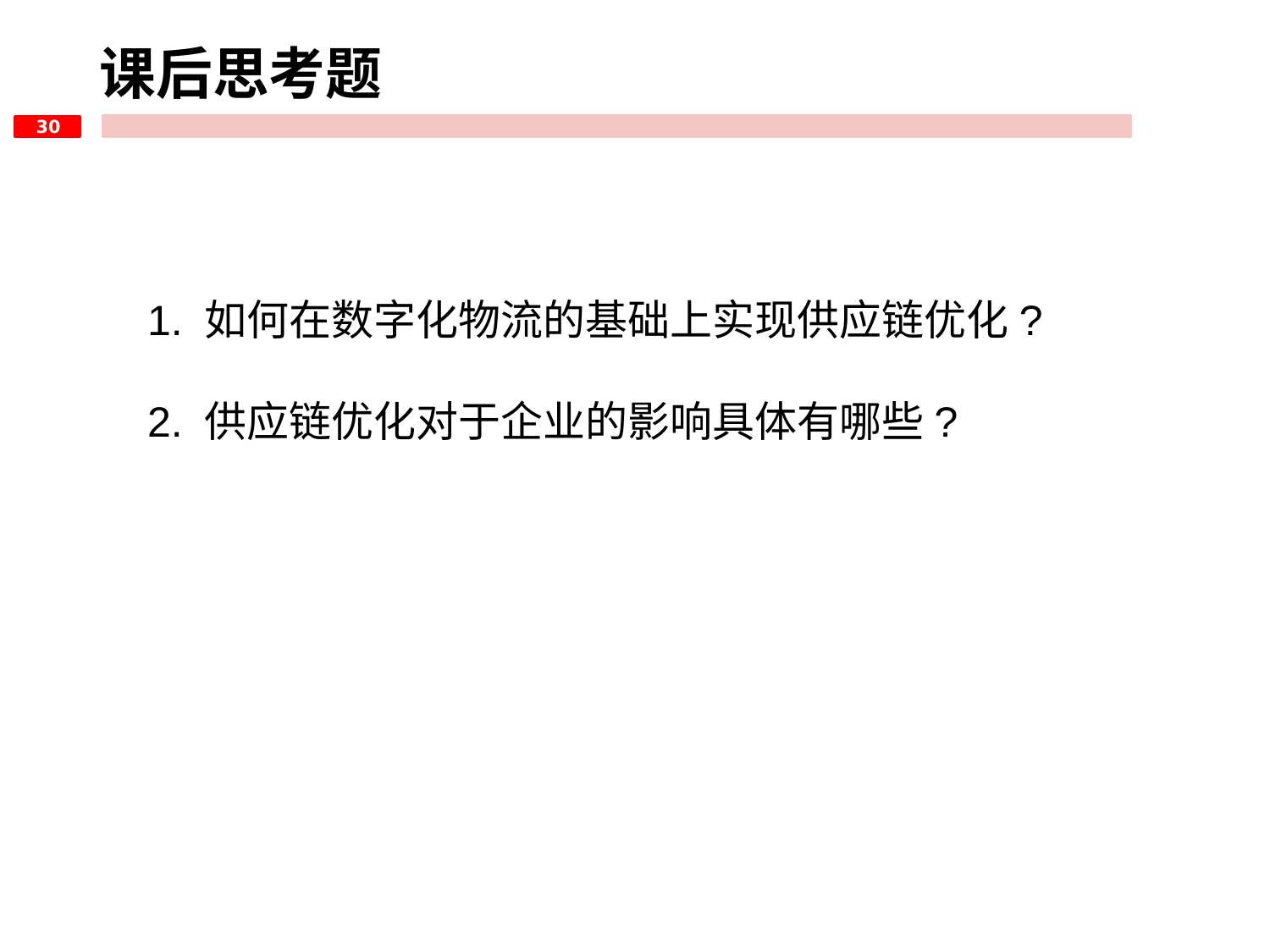

课后思考题

30
1. 如何在数字化物流的基础上实现供应链优化?
2. 供应链优化对于企业的影响具体有哪些?